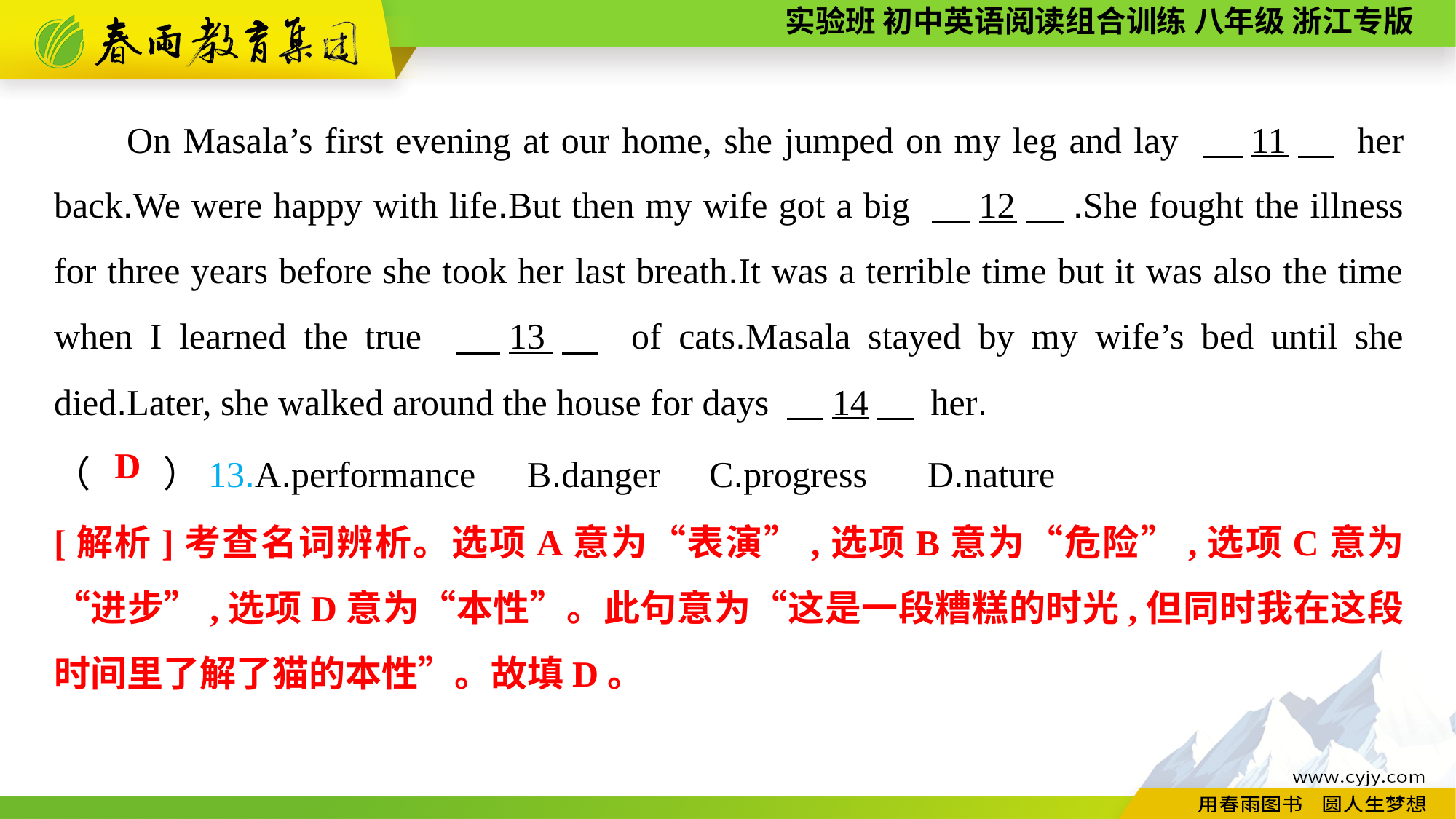

On Masala’s first evening at our home, she jumped on my leg and lay 　11　 her back.We were happy with life.But then my wife got a big 　12　.She fought the illness for three years before she took her last breath.It was a terrible time but it was also the time when I learned the true 　13　 of cats.Masala stayed by my wife’s bed until she died.Later, she walked around the house for days 　14　 her.
（　　）13.A.performance	    B.danger	C.progress	D.nature
D
[解析]考查名词辨析。选项A意为“表演”,选项B意为“危险”,选项C意为“进步”,选项D意为“本性”。此句意为“这是一段糟糕的时光,但同时我在这段时间里了解了猫的本性”。故填D。